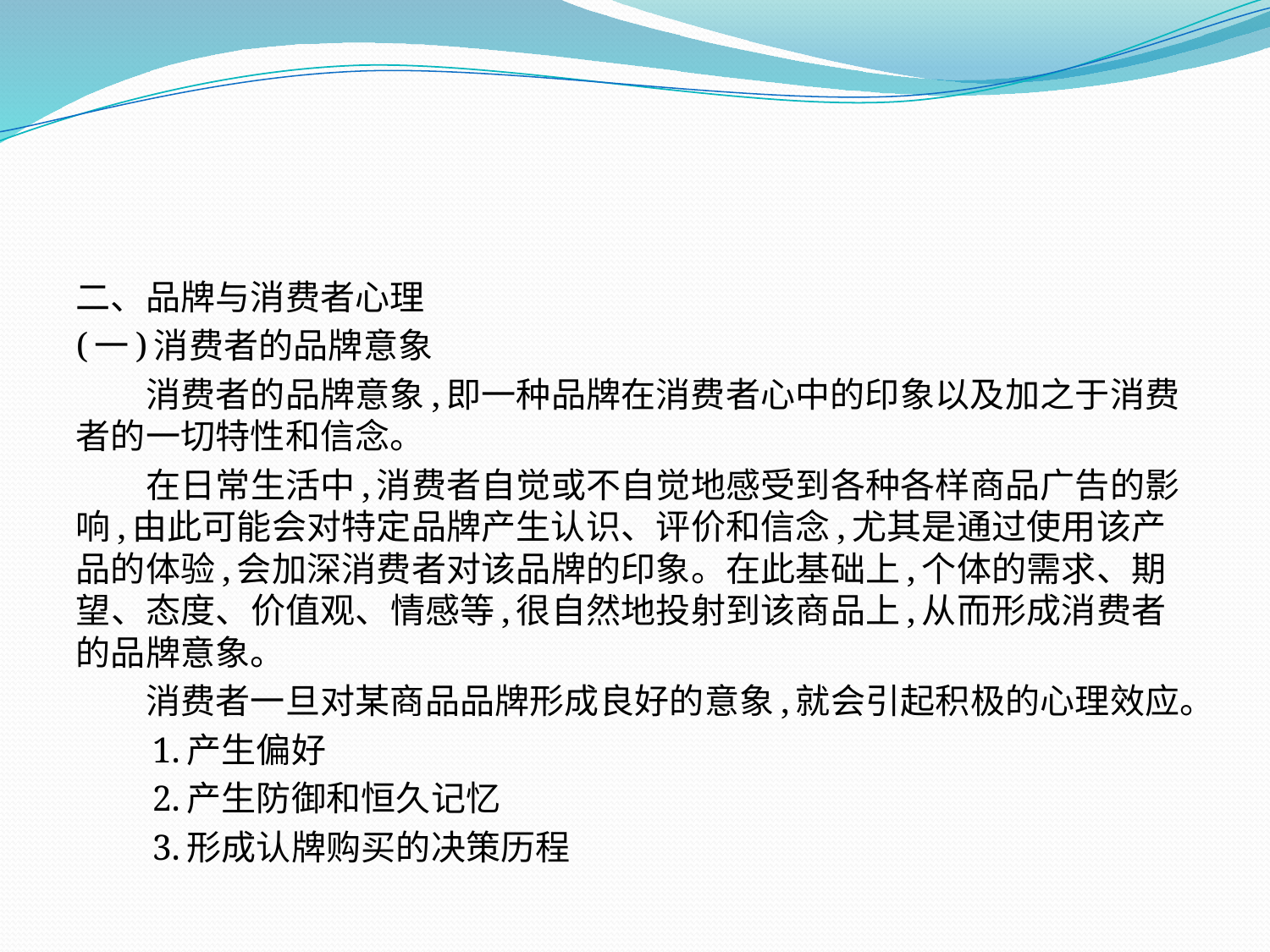

二、品牌与消费者心理
(一)消费者的品牌意象
　　消费者的品牌意象,即一种品牌在消费者心中的印象以及加之于消费者的一切特性和信念。
　　在日常生活中,消费者自觉或不自觉地感受到各种各样商品广告的影响,由此可能会对特定品牌产生认识、评价和信念,尤其是通过使用该产品的体验,会加深消费者对该品牌的印象。在此基础上,个体的需求、期望、态度、价值观、情感等,很自然地投射到该商品上,从而形成消费者的品牌意象。
　　消费者一旦对某商品品牌形成良好的意象,就会引起积极的心理效应。
　　1.产生偏好
　　2.产生防御和恒久记忆
　　3.形成认牌购买的决策历程